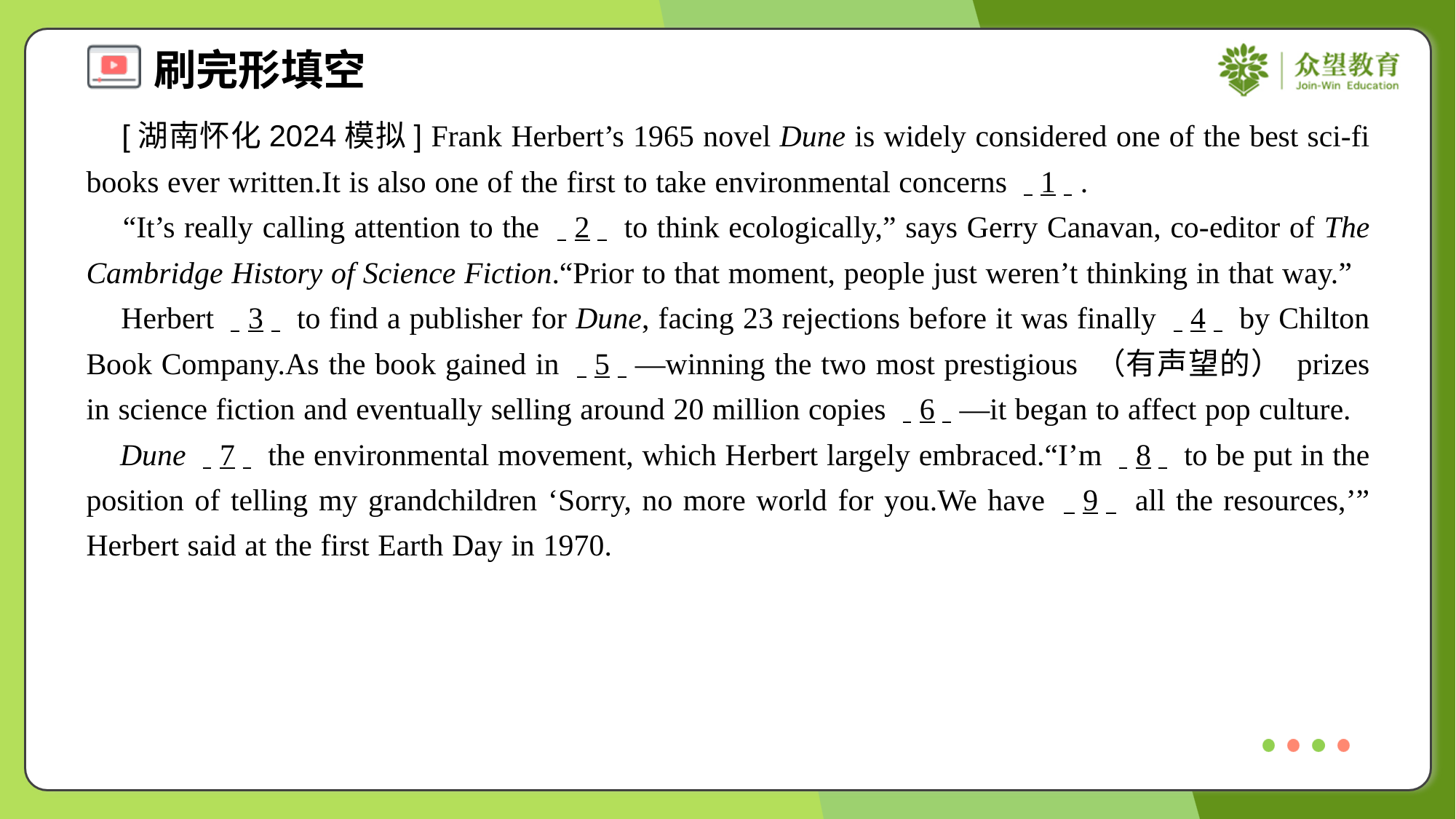

[湖南怀化2024模拟] Frank Herbert’s 1965 novel Dune is widely considered one of the best sci-fi books ever written.It is also one of the first to take environmental concerns . .1. ..
    “It’s really calling attention to the . .2. . to think ecologically,” says Gerry Canavan, co-editor of The Cambridge History of Science Fiction.“Prior to that moment, people just weren’t thinking in that way.”
    Herbert . .3. . to find a publisher for Dune, facing 23 rejections before it was finally . .4. . by Chilton Book Company.As the book gained in . .5. .—winning the two most prestigious （有声望的） prizes in science fiction and eventually selling around 20 million copies . .6. .—it began to affect pop culture.
    Dune . .7. . the environmental movement, which Herbert largely embraced.“I’m . .8. . to be put in the position of telling my grandchildren ‘Sorry, no more world for you.We have . .9. . all the resources,’” Herbert said at the first Earth Day in 1970.